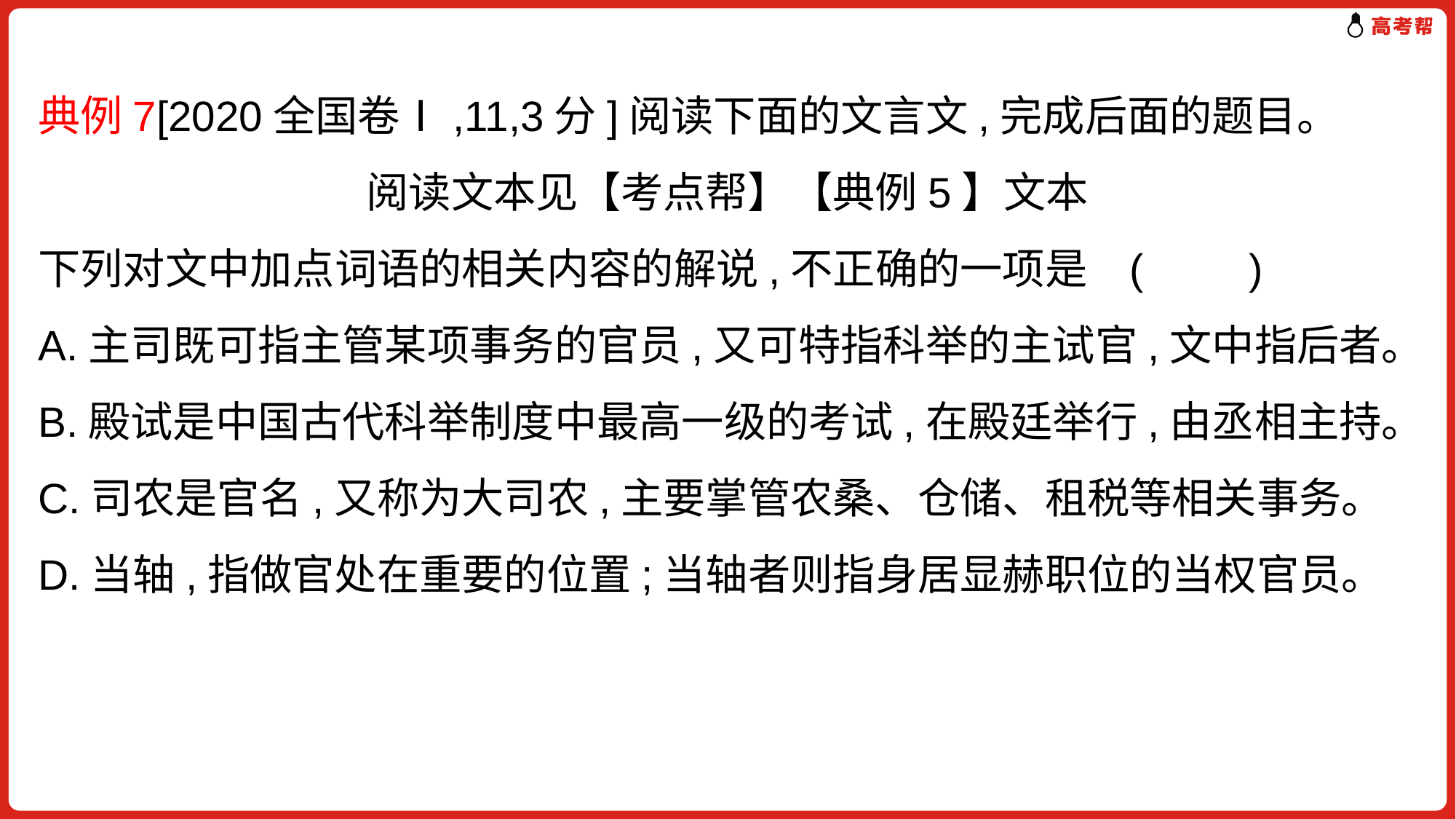

典例7[2020全国卷Ⅰ,11,3分]阅读下面的文言文,完成后面的题目。
阅读文本见【考点帮】【典例5】文本
下列对文中加点词语的相关内容的解说,不正确的一项是	(　　)
A.主司既可指主管某项事务的官员,又可特指科举的主试官,文中指后者。
B.殿试是中国古代科举制度中最高一级的考试,在殿廷举行,由丞相主持。
C.司农是官名,又称为大司农,主要掌管农桑、仓储、租税等相关事务。
D.当轴,指做官处在重要的位置;当轴者则指身居显赫职位的当权官员。